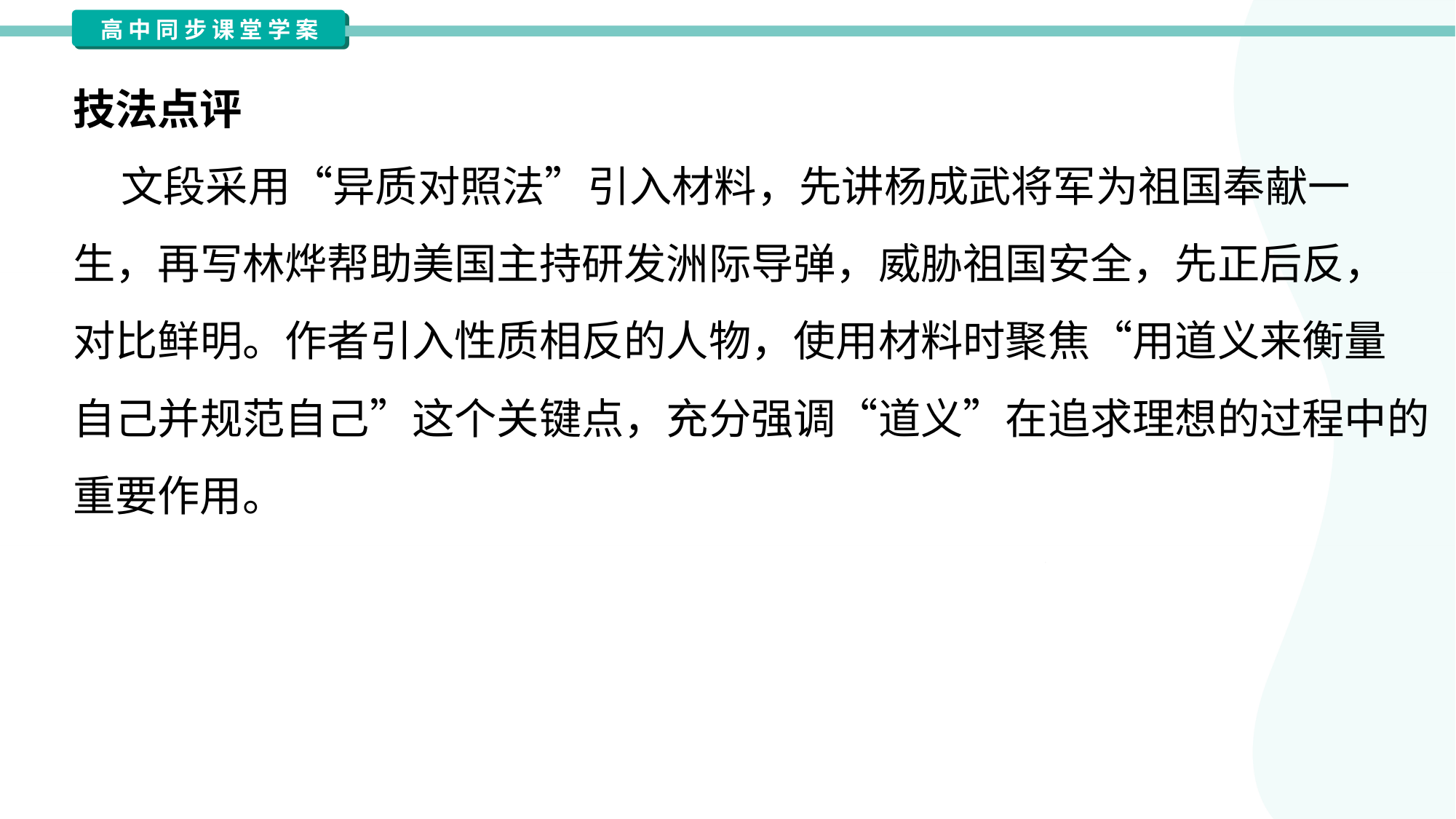

技法点评
    文段采用“异质对照法”引入材料，先讲杨成武将军为祖国奉献一
生，再写林烨帮助美国主持研发洲际导弹，威胁祖国安全，先正后反，
对比鲜明。作者引入性质相反的人物，使用材料时聚焦“用道义来衡量
自己并规范自己”这个关键点，充分强调“道义”在追求理想的过程中的
重要作用。